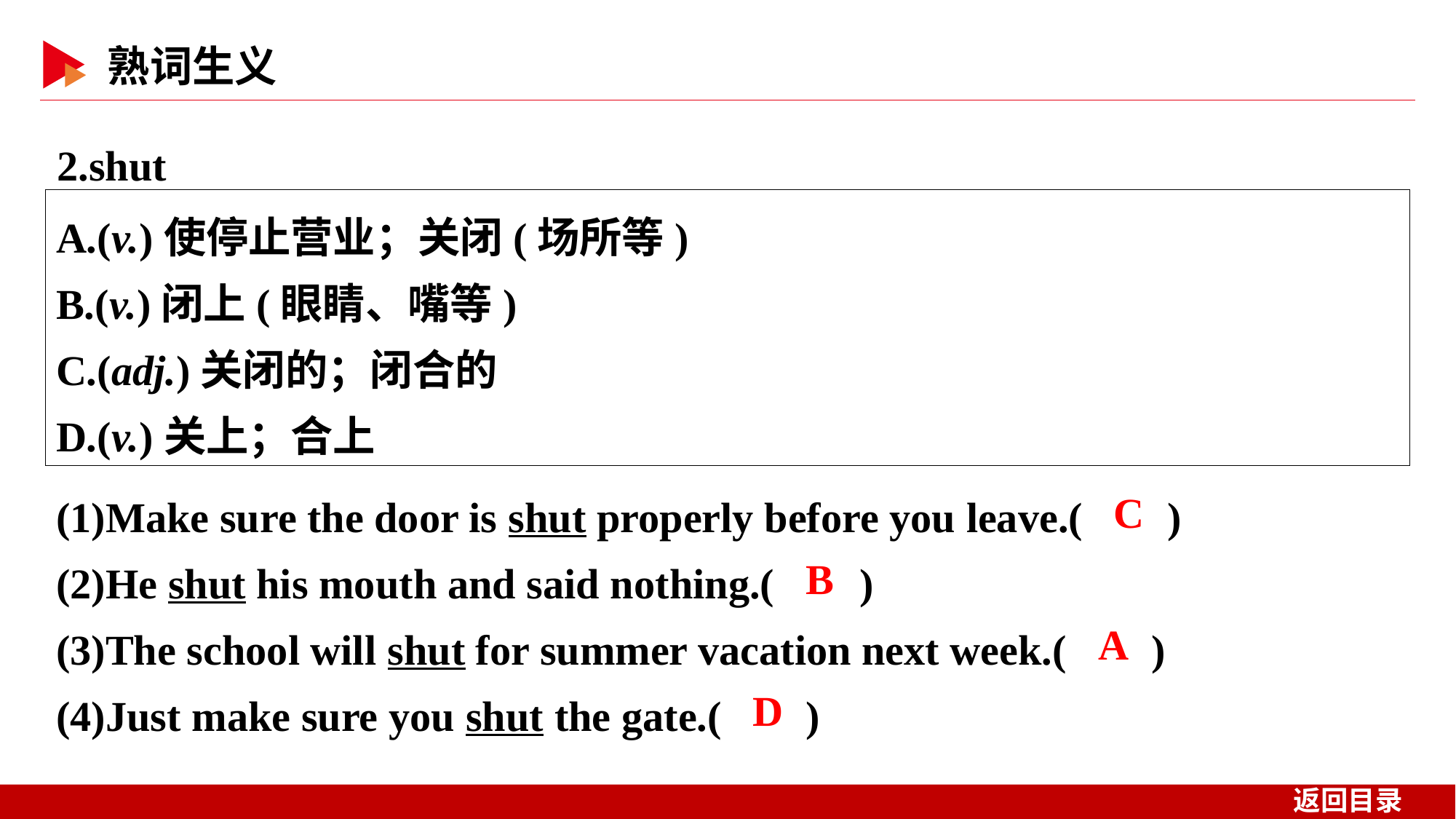

2.shut
A.(v.)使停止营业；关闭(场所等)
B.(v.)闭上(眼睛、嘴等)
C.(adj.)关闭的；闭合的
D.(v.)关上；合上
(1)Make sure the door is shut properly before you leave.(        )
(2)He shut his mouth and said nothing.(        )
(3)The school will shut for summer vacation next week.(        )
(4)Just make sure you shut the gate.(        )
   C
   B
   A
   D